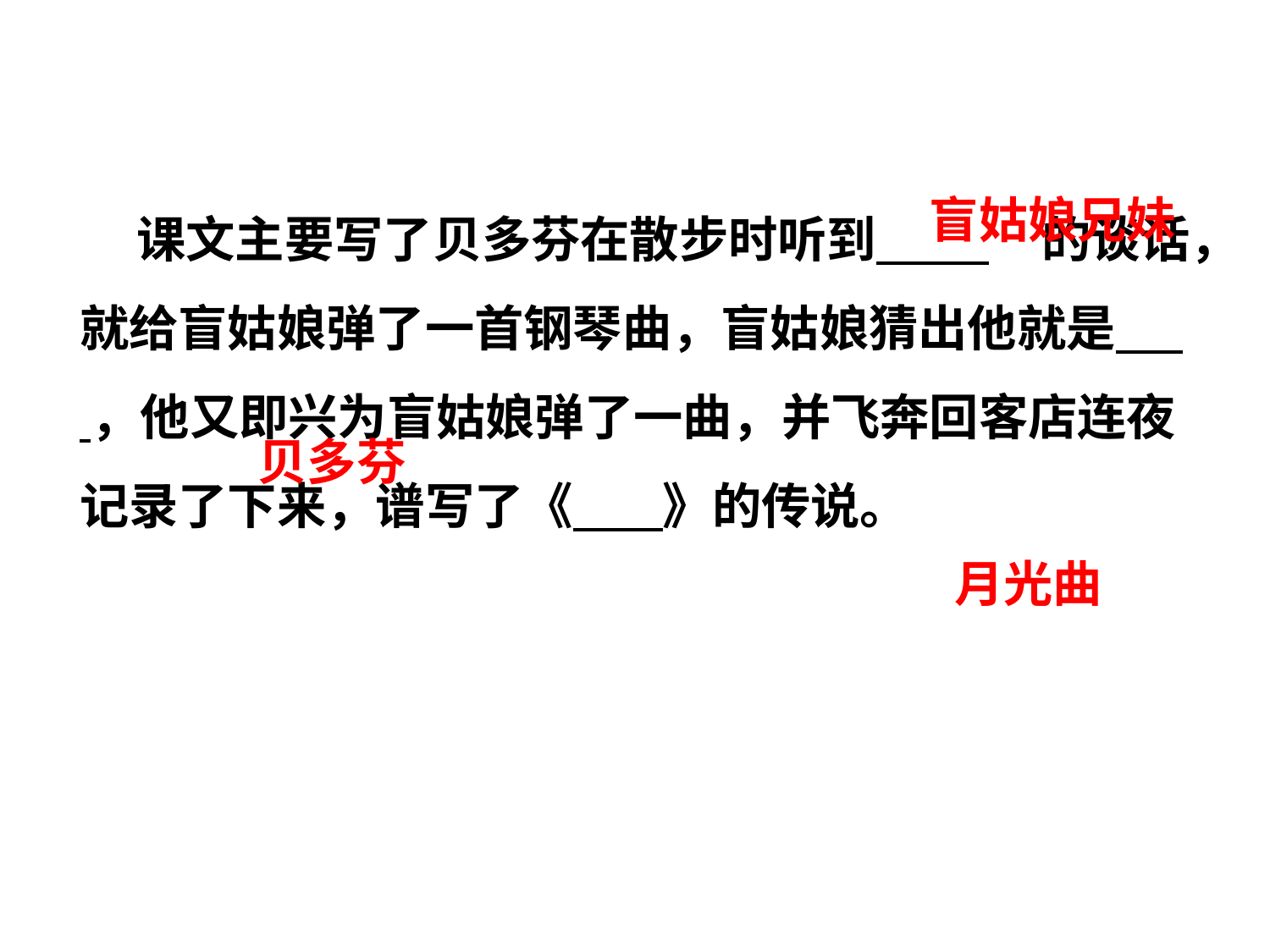

课文主要写了贝多芬在散步时听到          ,的谈话，就给盲姑娘弹了一首钢琴曲，盲姑娘猜出他就是        ，他又即兴为盲姑娘弹了一曲，并飞奔回客店连夜记录了下来，谱写了《        》的传说。
盲姑娘兄妹
贝多芬
月光曲